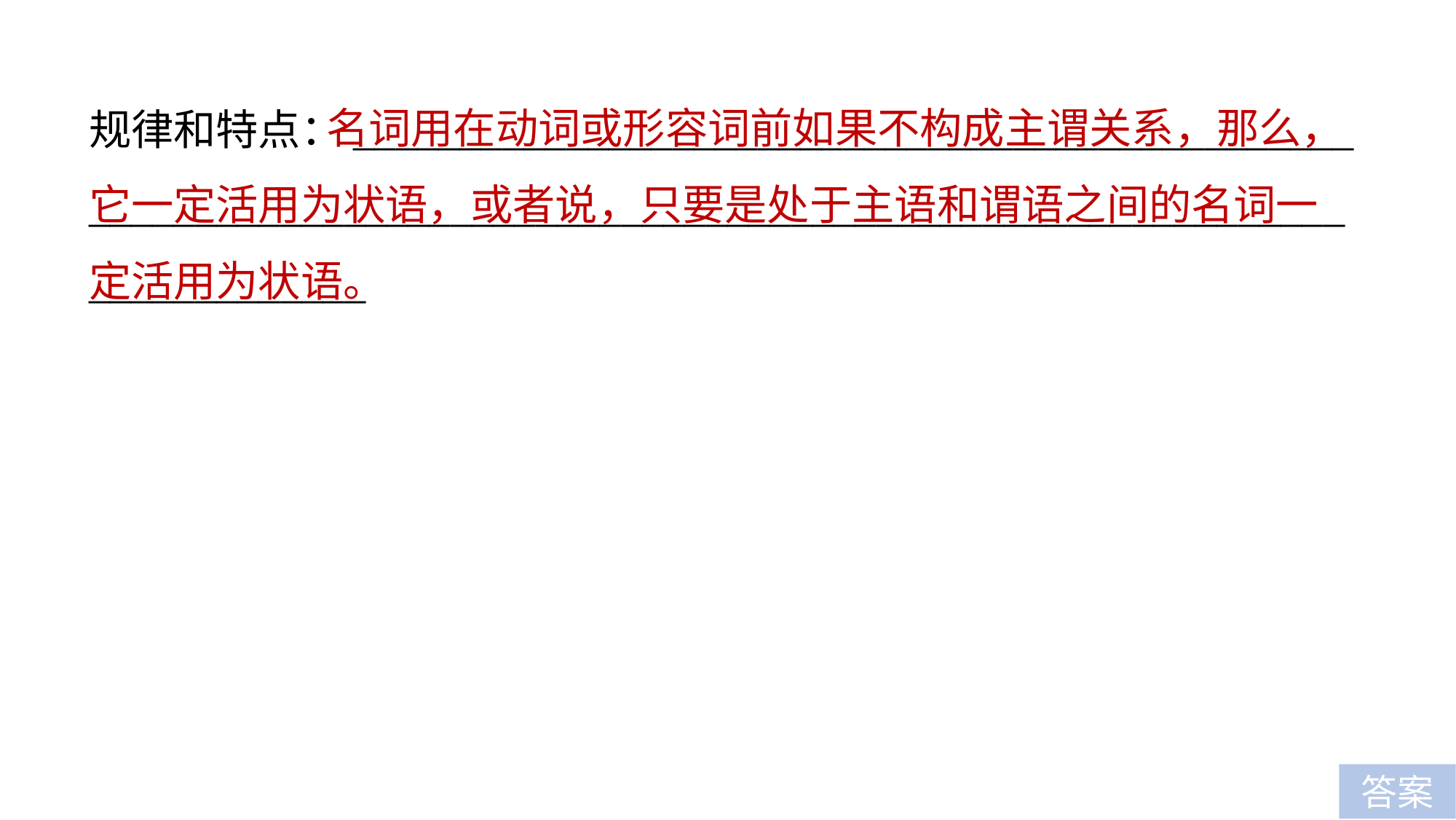

名词用在动词或形容词前如果不构成主谓关系，那么，它一定活用为状语，或者说，只要是处于主语和谓语之间的名词一定活用为状语。
规律和特点：_______________________________________________
________________________________________________________________________
答案